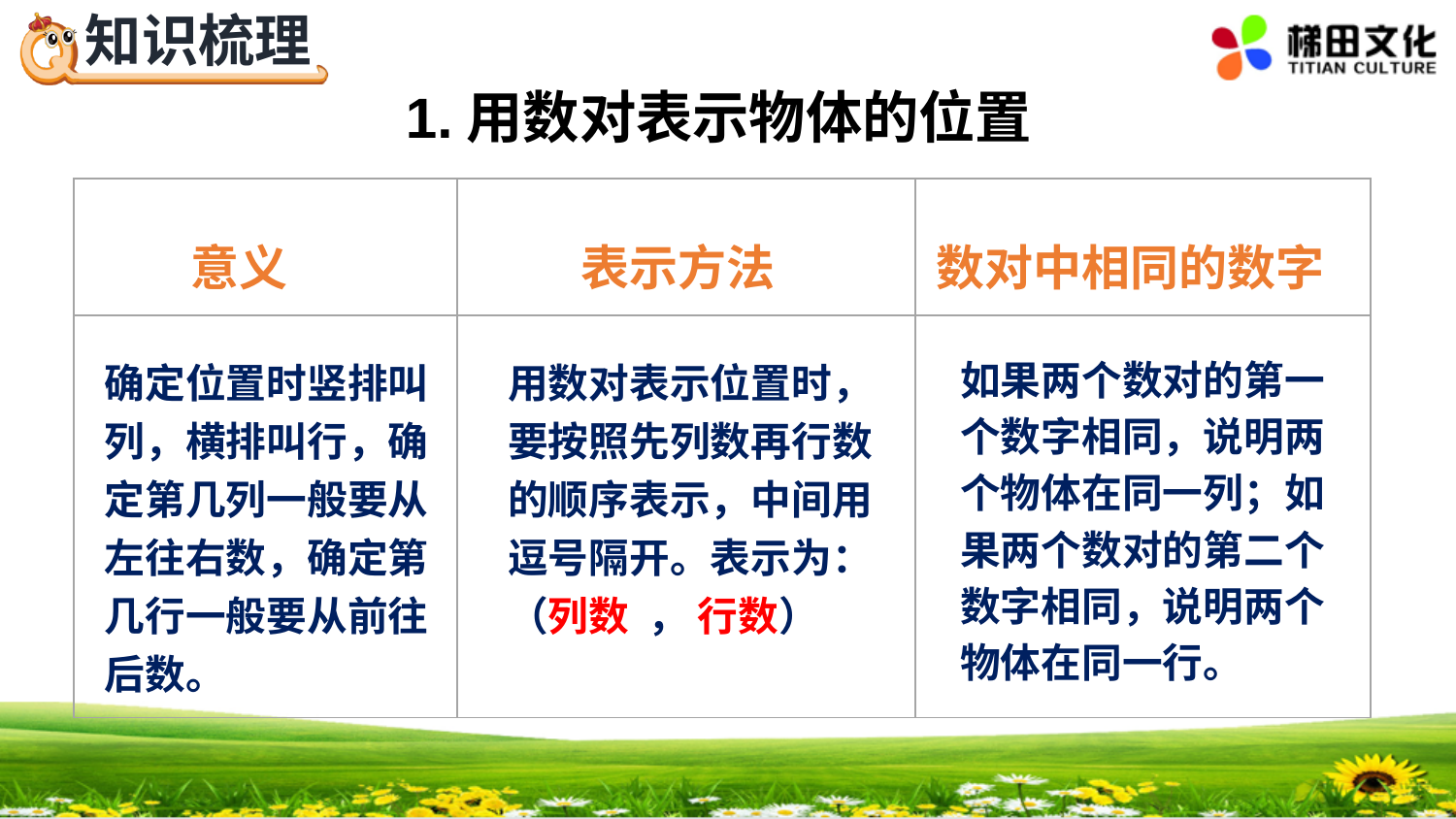

1.用数对表示物体的位置
|  |  |  |
| --- | --- | --- |
|  |  |  |
  意义
  表示方法
  数对中相同的数字
如果两个数对的第一个数字相同，说明两个物体在同一列；如果两个数对的第二个数字相同，说明两个物体在同一行。
确定位置时竖排叫列，横排叫行，确定第几列一般要从左往右数，确定第几行一般要从前往后数。
用数对表示位置时，要按照先列数再行数的顺序表示，中间用逗号隔开。表示为：  （列数  ， 行数）